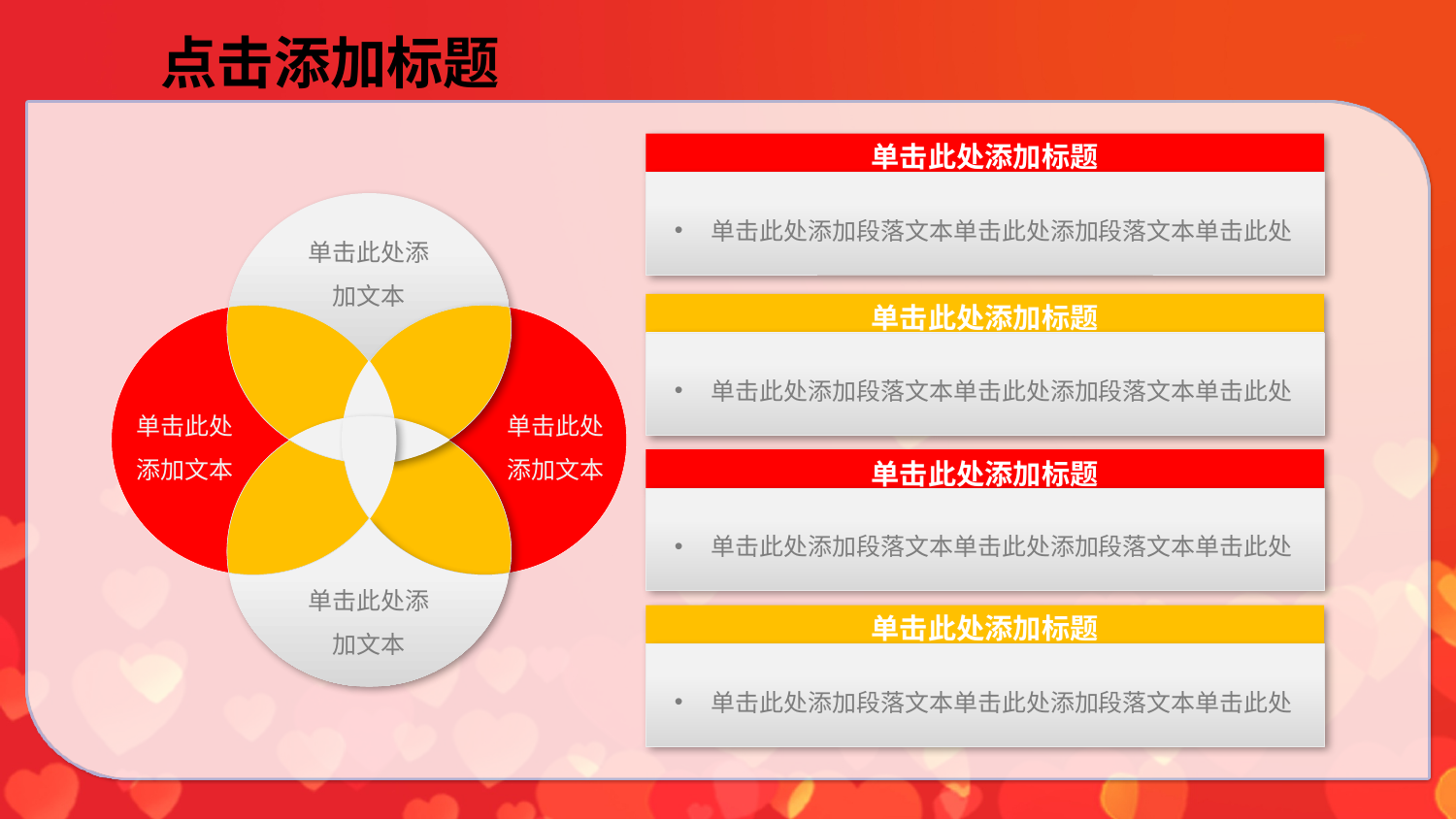

点击添加标题
单击此处添加标题
单击此处添加段落文本单击此处添加段落文本单击此处
单击此处添加标题
单击此处添加段落文本单击此处添加段落文本单击此处
单击此处添加标题
单击此处添加段落文本单击此处添加段落文本单击此处
单击此处添加标题
单击此处添加段落文本单击此处添加段落文本单击此处

单击此处添加文本

单击此处添加文本
单击此处添加文本

单击此处添加文本